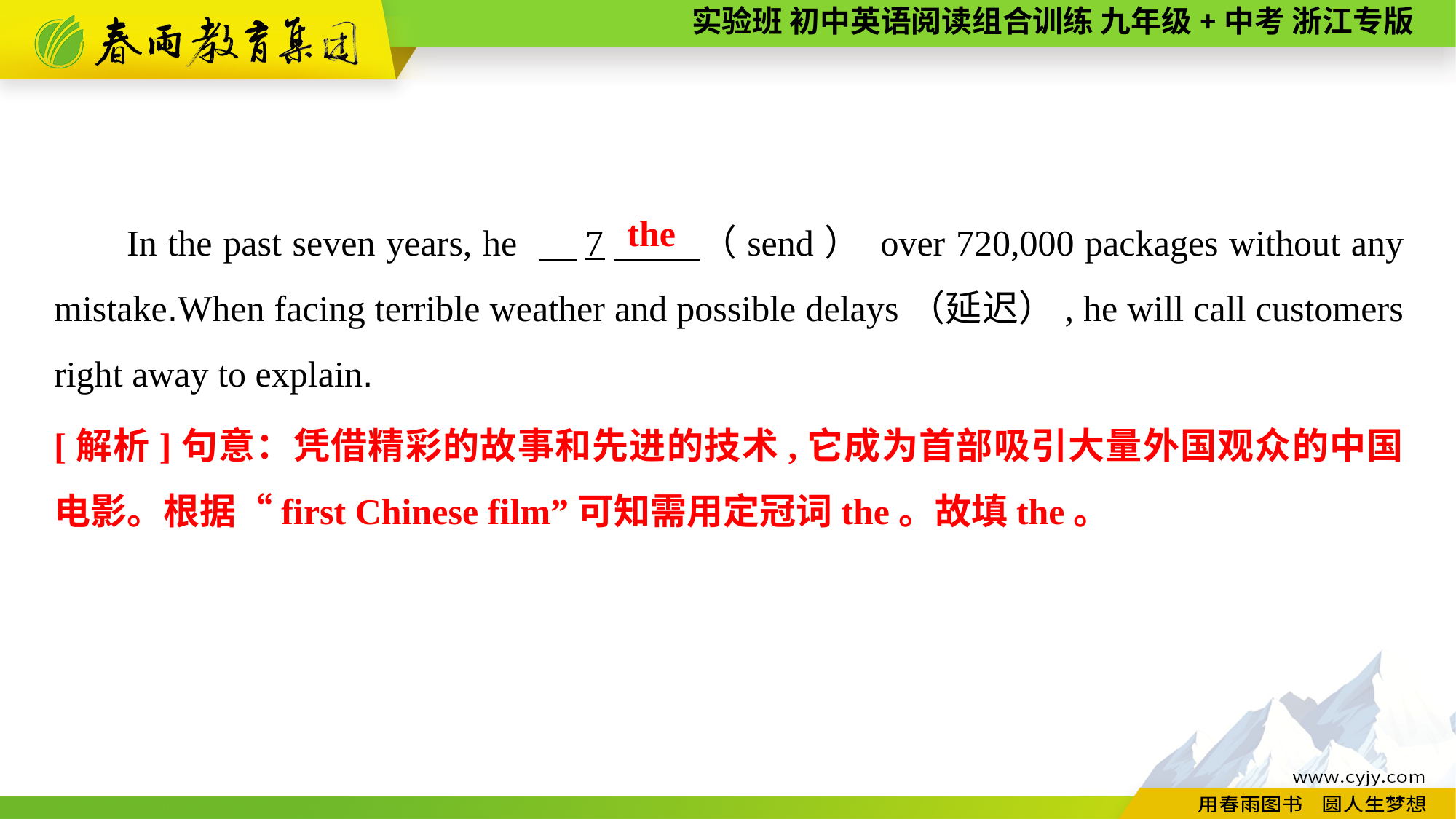

In the past seven years, he 　7　     （send） over 720,000 packages without any mistake.When facing terrible weather and possible delays（延迟）, he will call customers right away to explain.
the
[解析]句意：凭借精彩的故事和先进的技术,它成为首部吸引大量外国观众的中国电影。根据“first Chinese film”可知需用定冠词the。故填the。